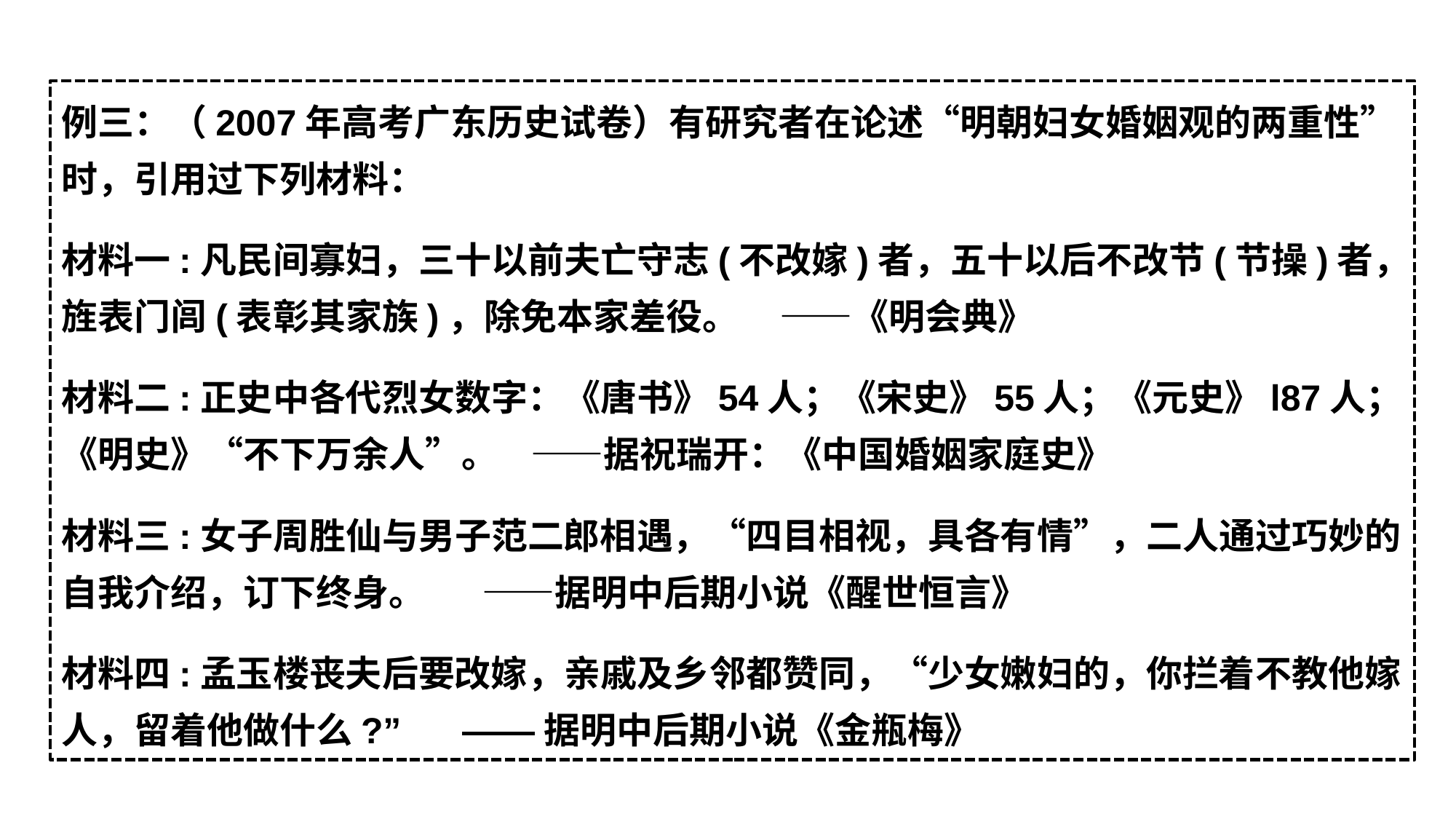

# 例三：（2007年高考广东历史试卷）有研究者在论述“明朝妇女婚姻观的两重性”时，引用过下列材料：
材料一:凡民间寡妇，三十以前夫亡守志(不改嫁)者，五十以后不改节(节操)者，旌表门闾(表彰其家族)，除免本家差役。     ——《明会典》
材料二:正史中各代烈女数字：《唐书》54人；《宋史》55人；《元史》l87人；《明史》“不下万余人”。    ——据祝瑞开：《中国婚姻家庭史》
材料三:女子周胜仙与男子范二郎相遇，“四目相视，具各有情”，二人通过巧妙的自我介绍，订下终身。       ——据明中后期小说《醒世恒言》
材料四:孟玉楼丧夫后要改嫁，亲戚及乡邻都赞同，“少女嫩妇的，你拦着不教他嫁人，留着他做什么?”      ——据明中后期小说《金瓶梅》